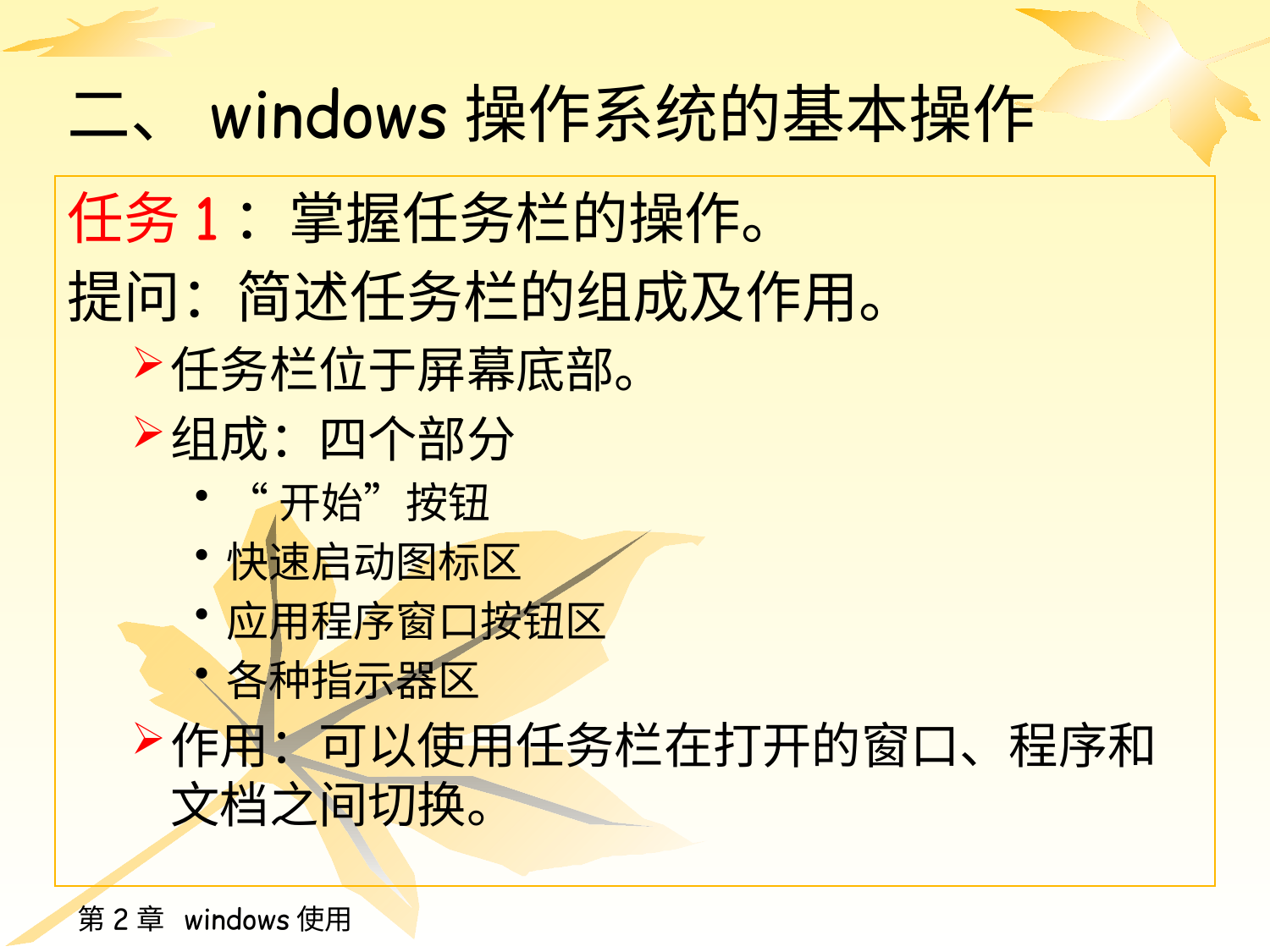

# 二、windows操作系统的基本操作
任务1：掌握任务栏的操作。
提问：简述任务栏的组成及作用。
任务栏位于屏幕底部。
组成：四个部分
“开始”按钮
快速启动图标区
应用程序窗口按钮区
各种指示器区
作用：可以使用任务栏在打开的窗口、程序和文档之间切换。